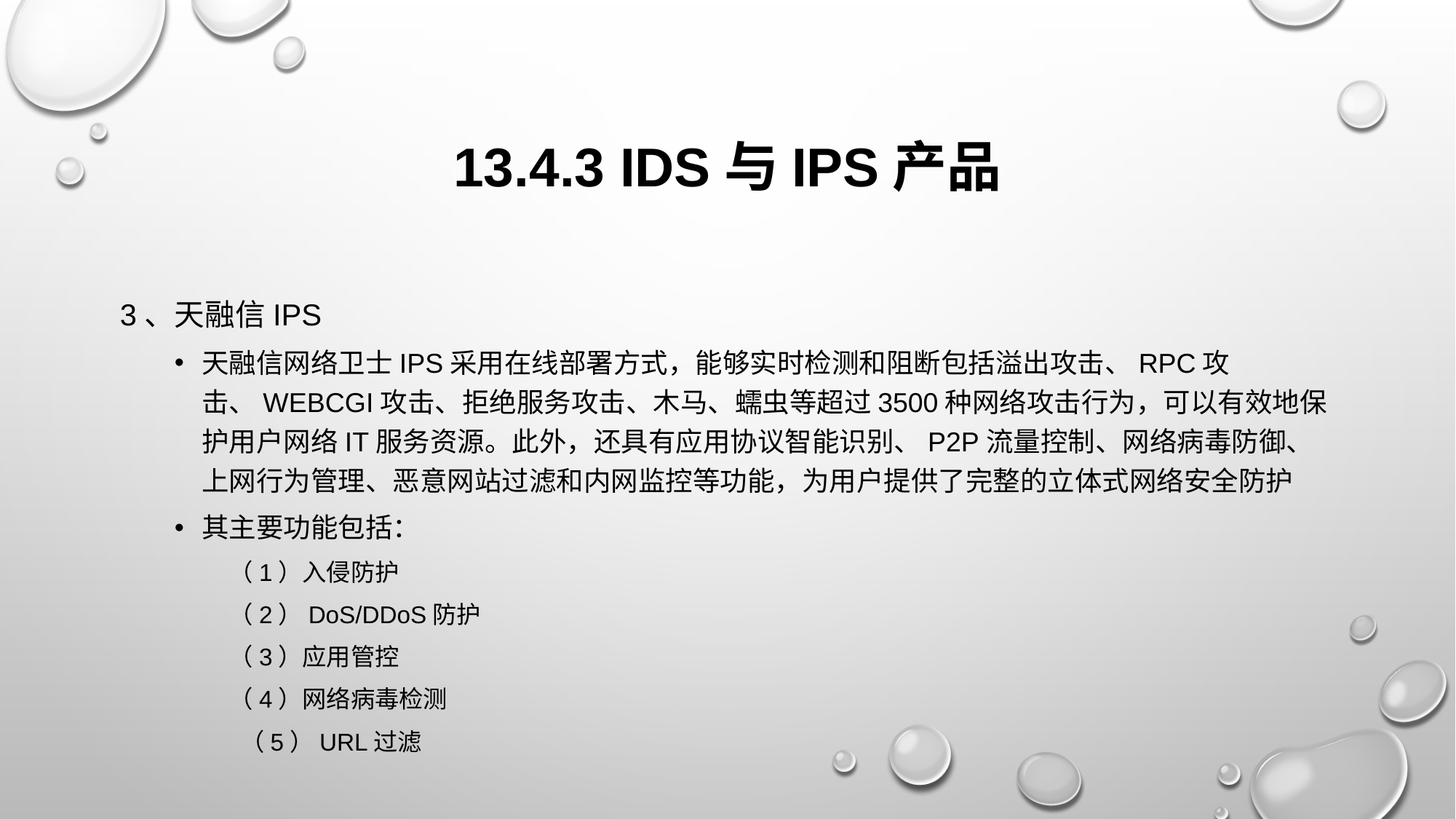

# 13.4.3 IDS与IPS产品
3、天融信IPS
天融信网络卫士IPS采用在线部署方式，能够实时检测和阻断包括溢出攻击、RPC攻击、WEBCGI攻击、拒绝服务攻击、木马、蠕虫等超过3500种网络攻击行为，可以有效地保护用户网络IT服务资源。此外，还具有应用协议智能识别、P2P流量控制、网络病毒防御、上网行为管理、恶意网站过滤和内网监控等功能，为用户提供了完整的立体式网络安全防护
其主要功能包括：
（1）入侵防护
（2）DoS/DDoS防护
（3）应用管控
（4）网络病毒检测
 （5）URL过滤